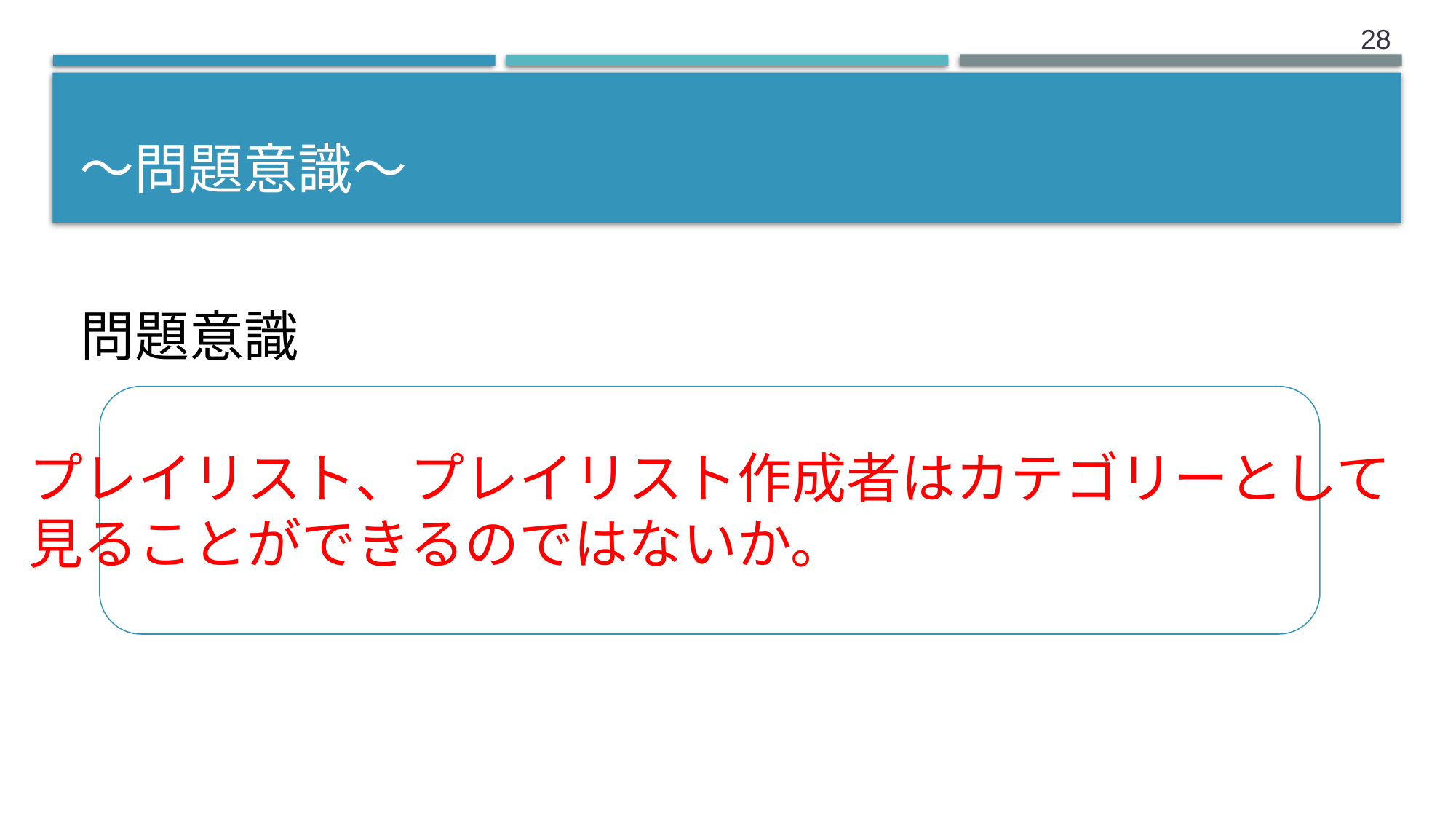

28
# 〜問題意識〜
問題意識

プレイリスト、プレイリスト作成者はカテゴリーとして
見ることができるのではないか。